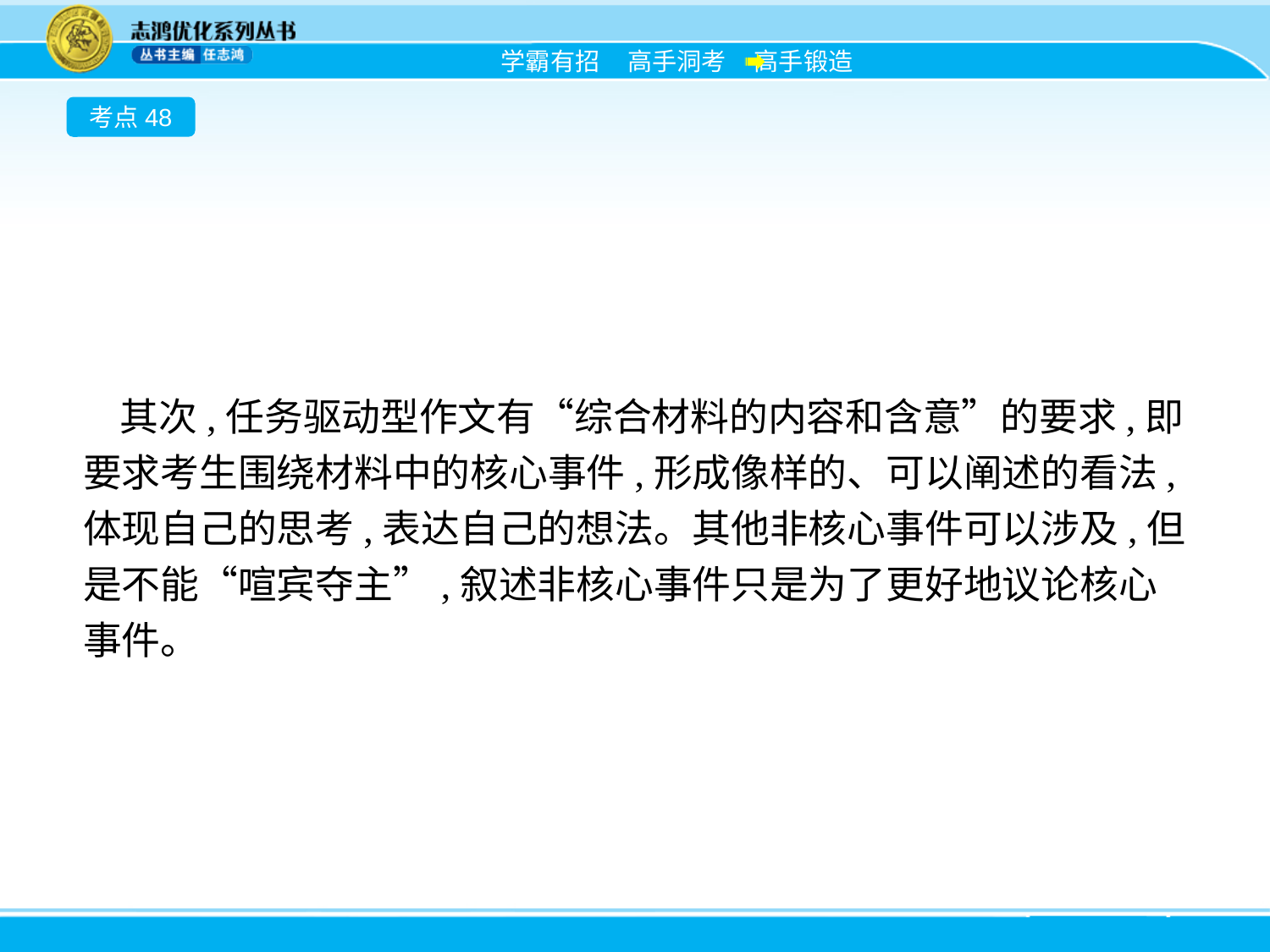

考点48
其次,任务驱动型作文有“综合材料的内容和含意”的要求,即要求考生围绕材料中的核心事件,形成像样的、可以阐述的看法,体现自己的思考,表达自己的想法。其他非核心事件可以涉及,但是不能“喧宾夺主”,叙述非核心事件只是为了更好地议论核心事件。